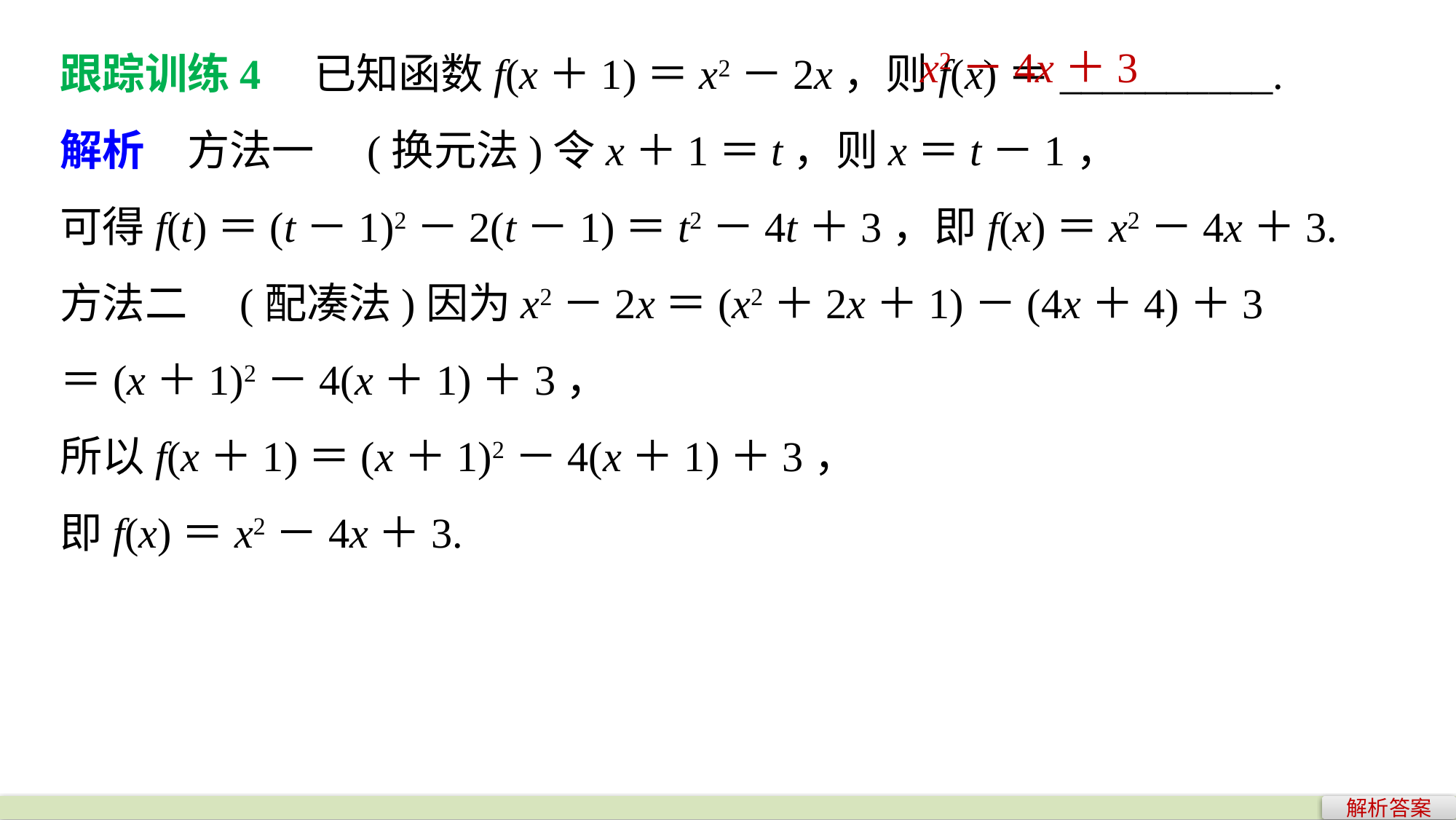

跟踪训练4　已知函数f(x＋1)＝x2－2x，则f(x)＝__________.
解析　方法一　(换元法)令x＋1＝t，则x＝t－1，
可得f(t)＝(t－1)2－2(t－1)＝t2－4t＋3，即f(x)＝x2－4x＋3.
方法二　(配凑法)因为x2－2x＝(x2＋2x＋1)－(4x＋4)＋3
＝(x＋1)2－4(x＋1)＋3，
所以f(x＋1)＝(x＋1)2－4(x＋1)＋3，
即f(x)＝x2－4x＋3.
x2－4x＋3
解析答案